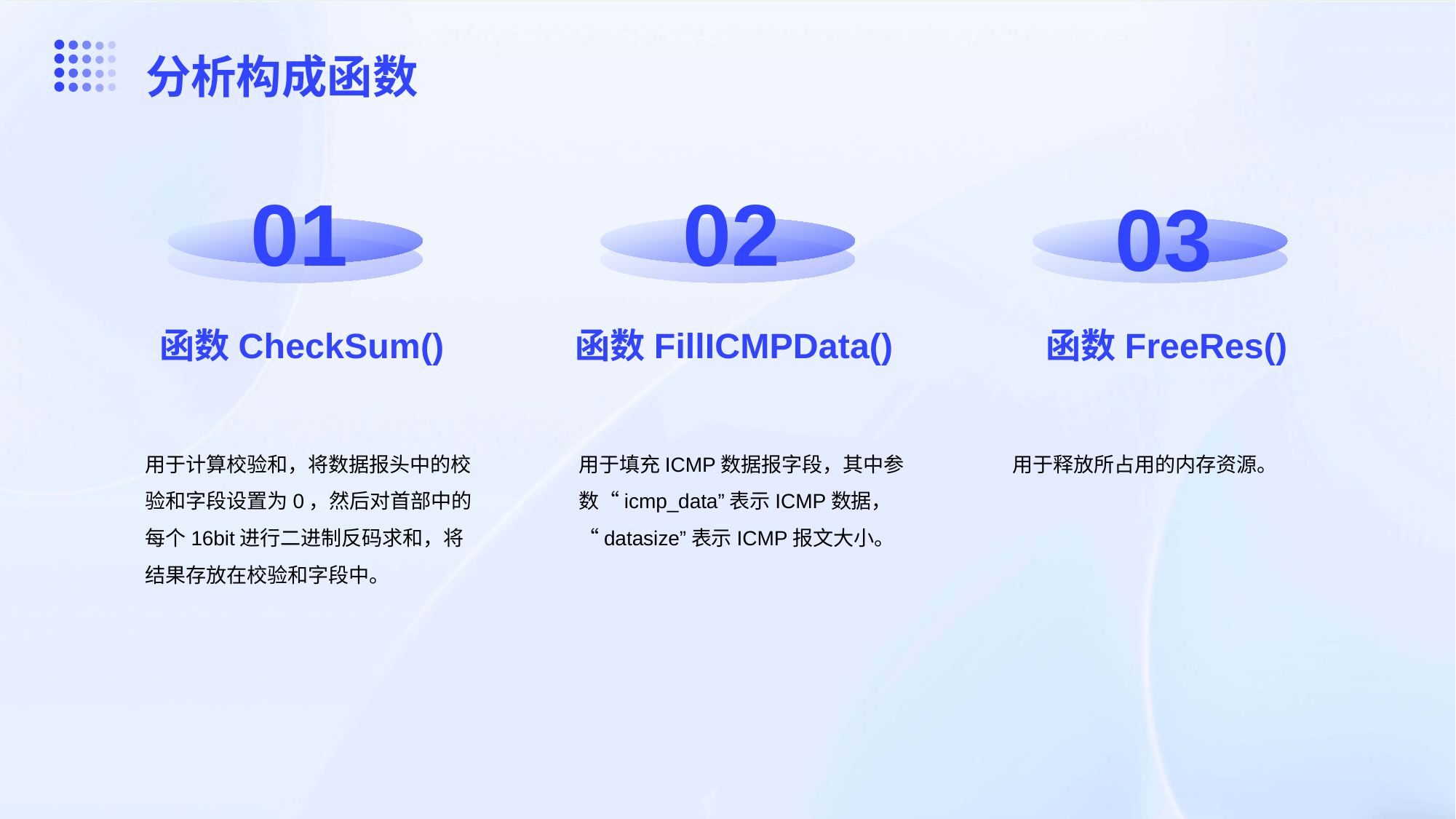

分析构成函数

01
02
03

函数CheckSum()
函数FillICMPData()
函数FreeRes()
用于计算校验和，将数据报头中的校验和字段设置为0，然后对首部中的每个16bit进行二进制反码求和，将结果存放在校验和字段中。
用于填充ICMP数据报字段，其中参数“icmp_data”表示ICMP数据，“datasize”表示ICMP报文大小。
用于释放所占用的内存资源。